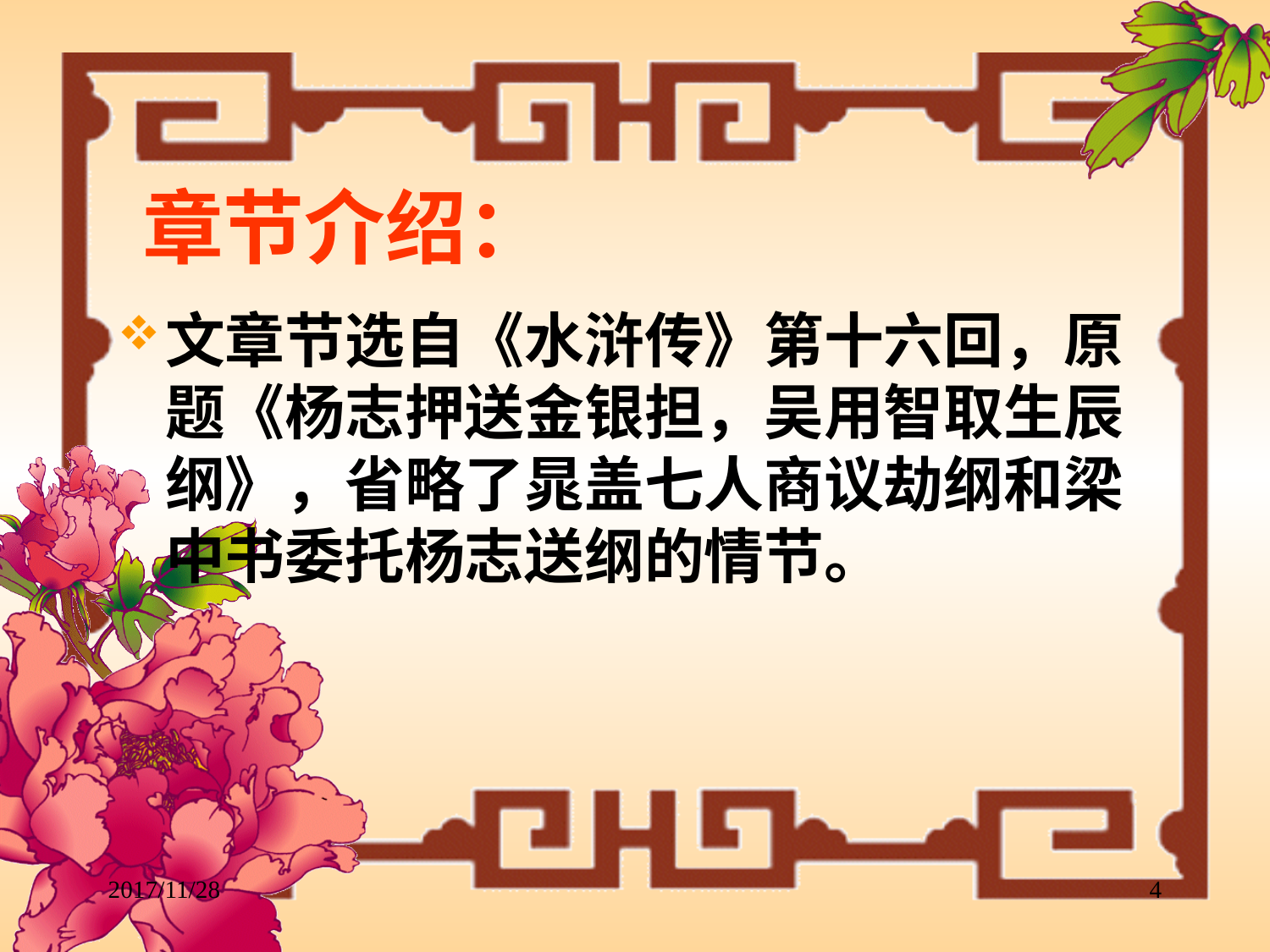

# 章节介绍：
文章节选自《水浒传》第十六回，原题《杨志押送金银担，吴用智取生辰纲》，省略了晁盖七人商议劫纲和梁中书委托杨志送纲的情节。

2017/11/28
4